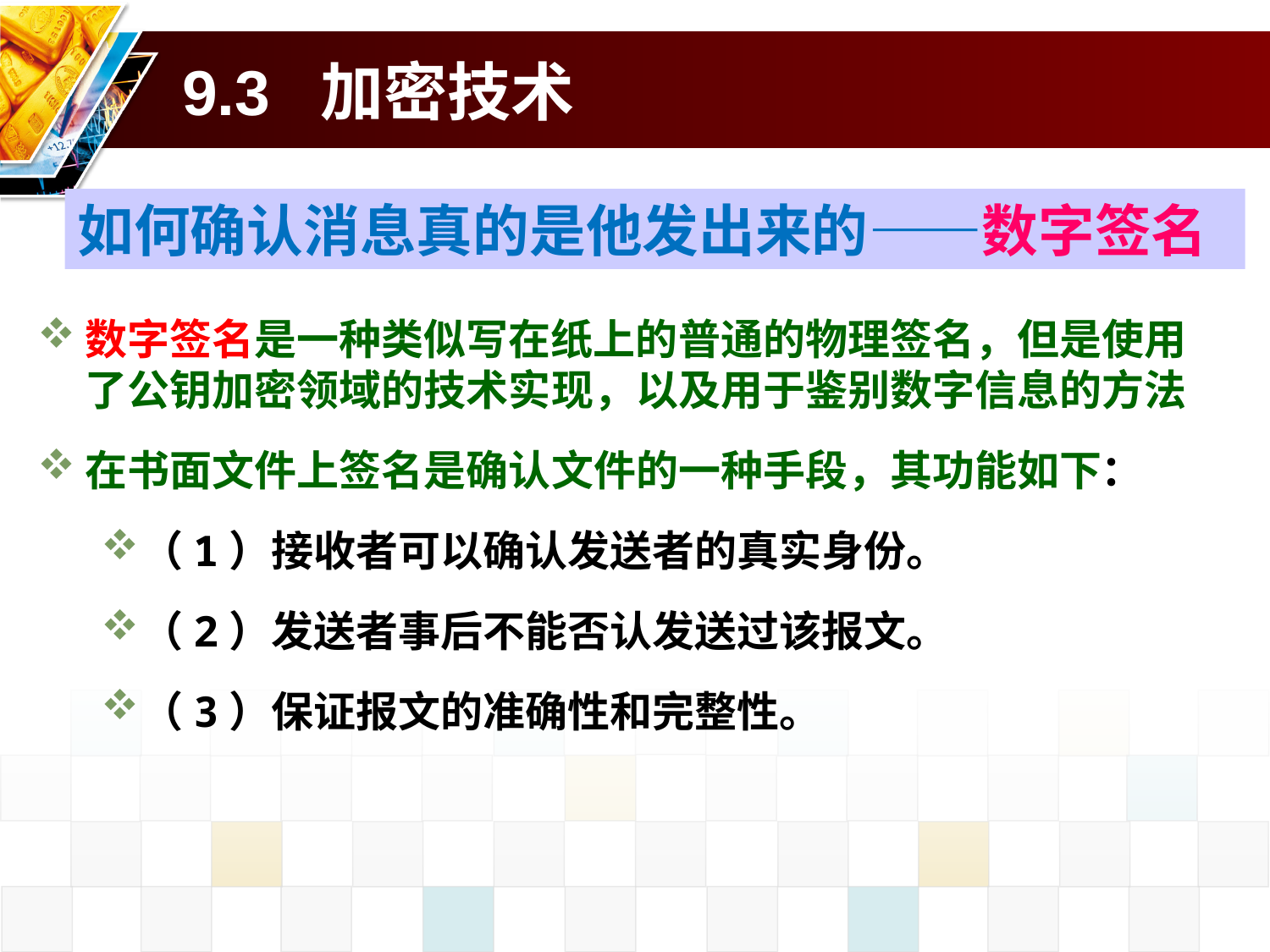

# 9.3  加密技术
如何确认消息真的是他发出来的——数字签名
数字签名是一种类似写在纸上的普通的物理签名，但是使用了公钥加密领域的技术实现，以及用于鉴别数字信息的方法
在书面文件上签名是确认文件的一种手段，其功能如下：
（1）接收者可以确认发送者的真实身份。
（2）发送者事后不能否认发送过该报文。
（3）保证报文的准确性和完整性。